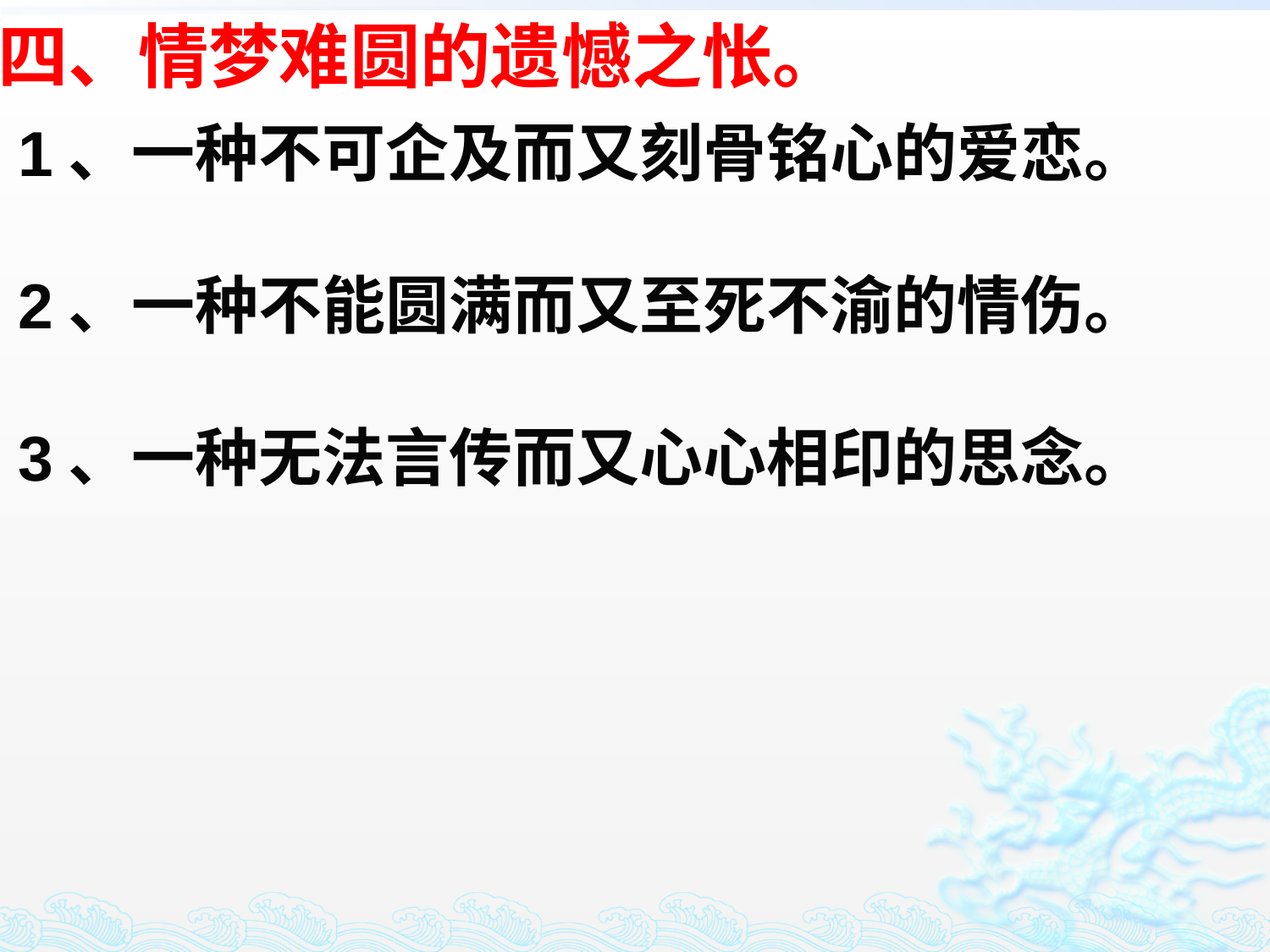

四、情梦难圆的遗憾之怅。
1、一种不可企及而又刻骨铭心的爱恋。

2、一种不能圆满而又至死不渝的情伤。

3、一种无法言传而又心心相印的思念。